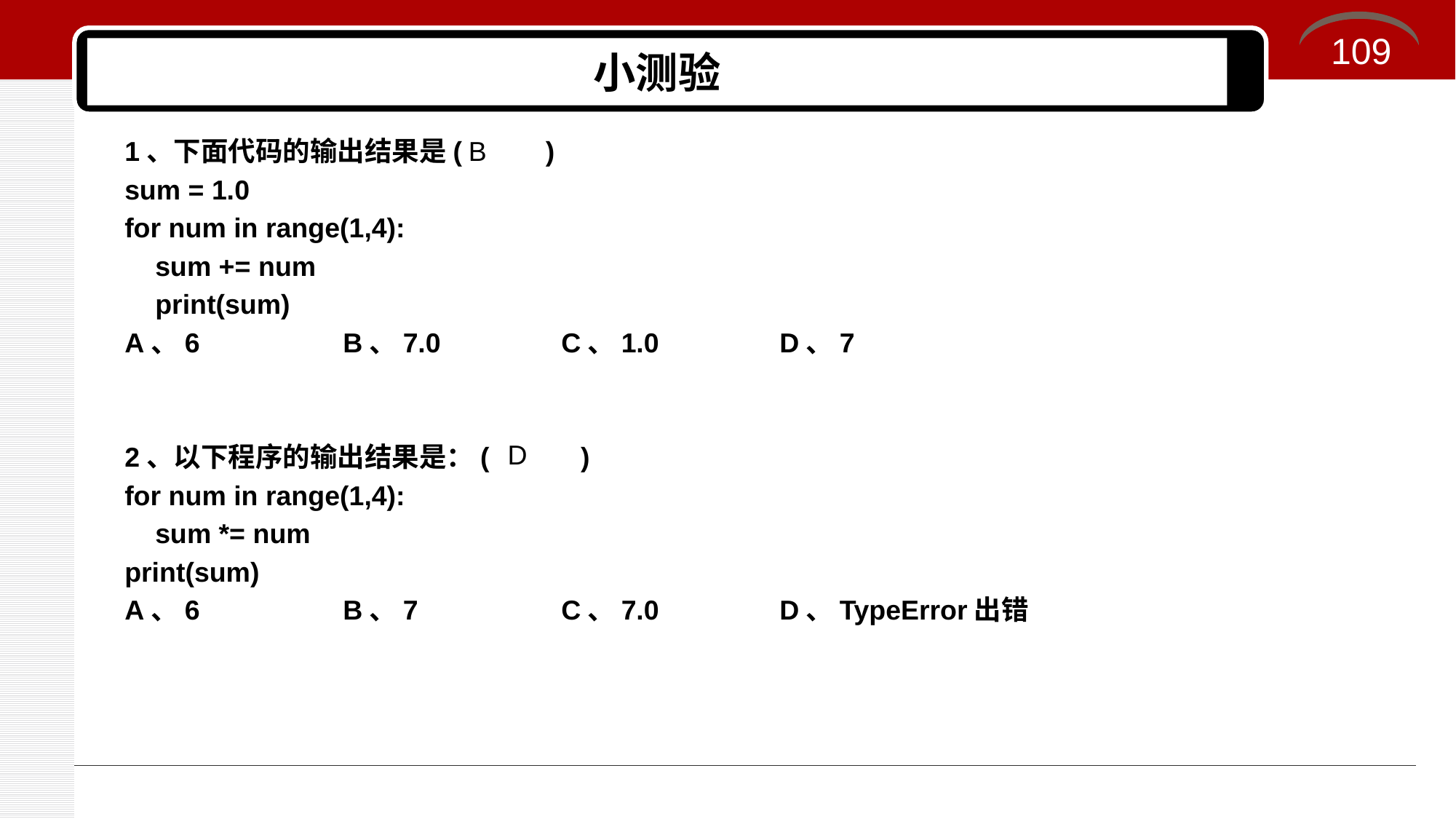

109
# 小测验
B
1、下面代码的输出结果是(           )
sum = 1.0
for num in range(1,4):
    sum += num
    print(sum)
A、6		B、7.0		C、1.0		D、7

2、以下程序的输出结果是：(            )
for num in range(1,4):
    sum *= num
print(sum)
A、6		B、7		C、7.0		D、TypeError出错

D